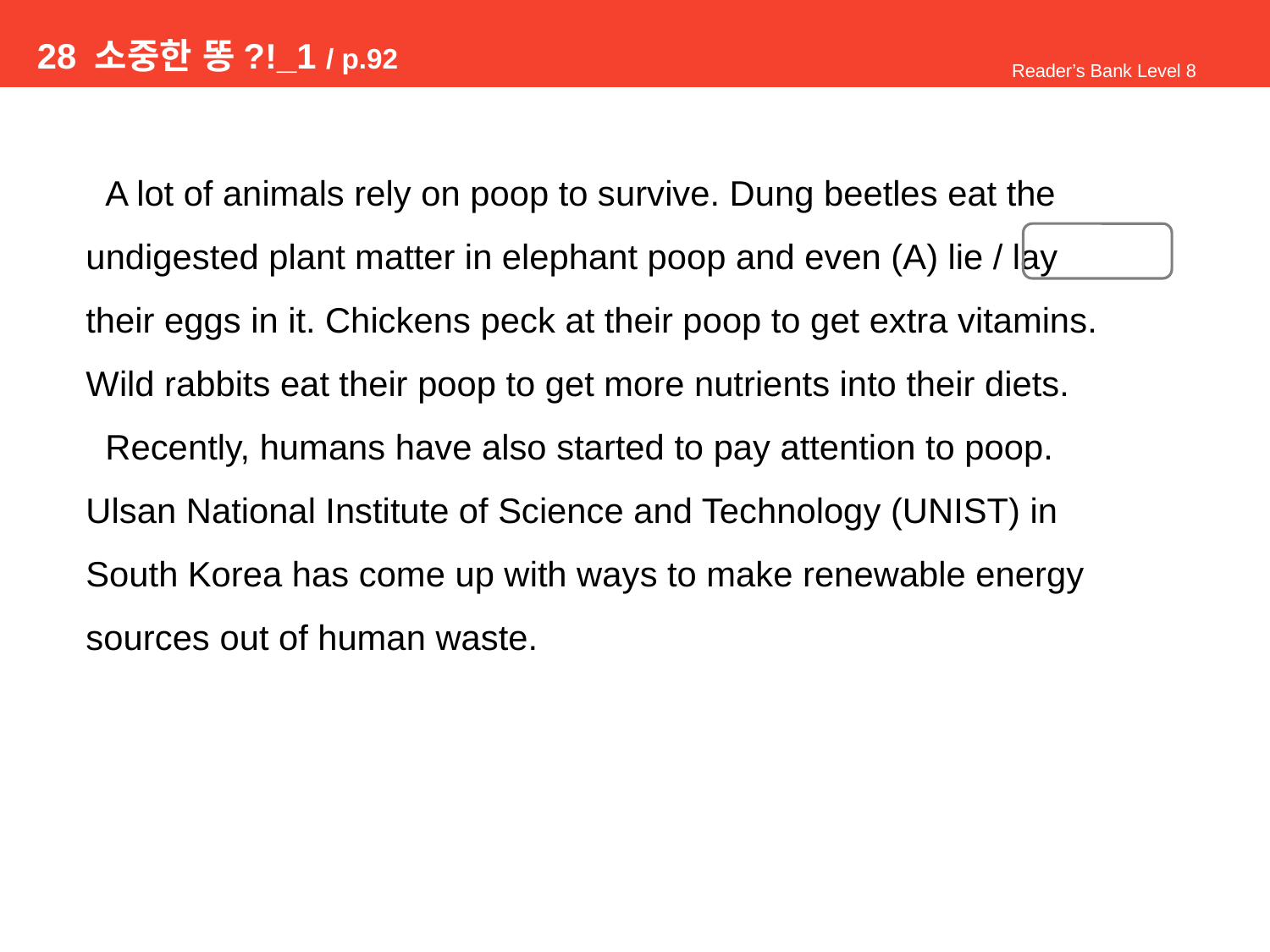

# 28 소중한 똥?!_1 / p.92
Reader’s Bank Level 8

  A lot of animals rely on poop to survive. Dung beetles eat the
undigested plant matter in elephant poop and even (A) lie / lay
their eggs in it. Chickens peck at their poop to get extra vitamins.
Wild rabbits eat their poop to get more nutrients into their diets.
  Recently, humans have also started to pay attention to poop.
Ulsan National Institute of Science and Technology (UNIST) in
South Korea has come up with ways to make renewable energy
sources out of human waste.